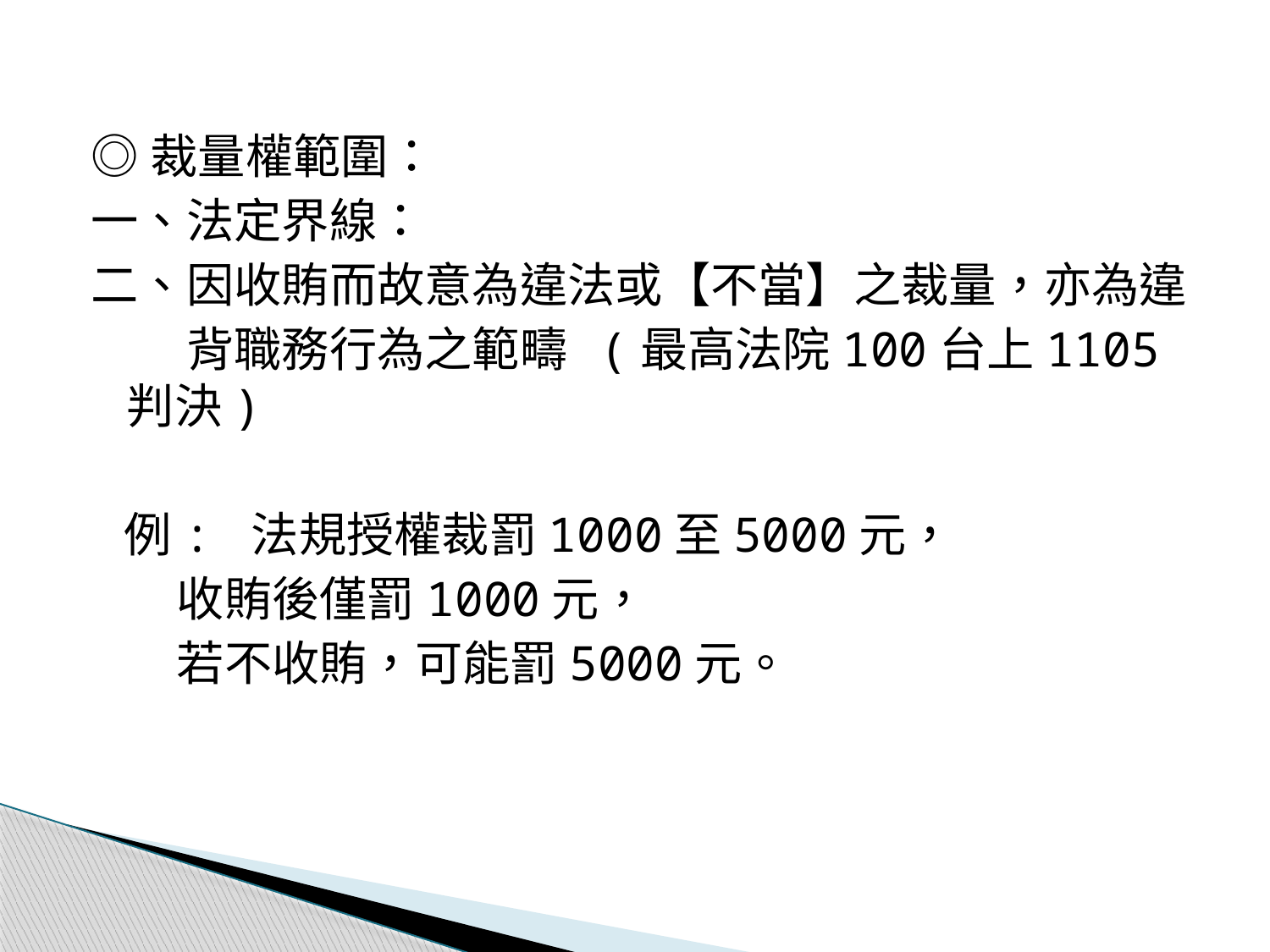

◎裁量權範圍：
一、法定界線：
二、因收賄而故意為違法或【不當】之裁量，亦為違
　　背職務行為之範疇  (最高法院100台上1105判決)

  例: 法規授權裁罰1000至5000元，
       收賄後僅罰1000元，
       若不收賄，可能罰5000元。